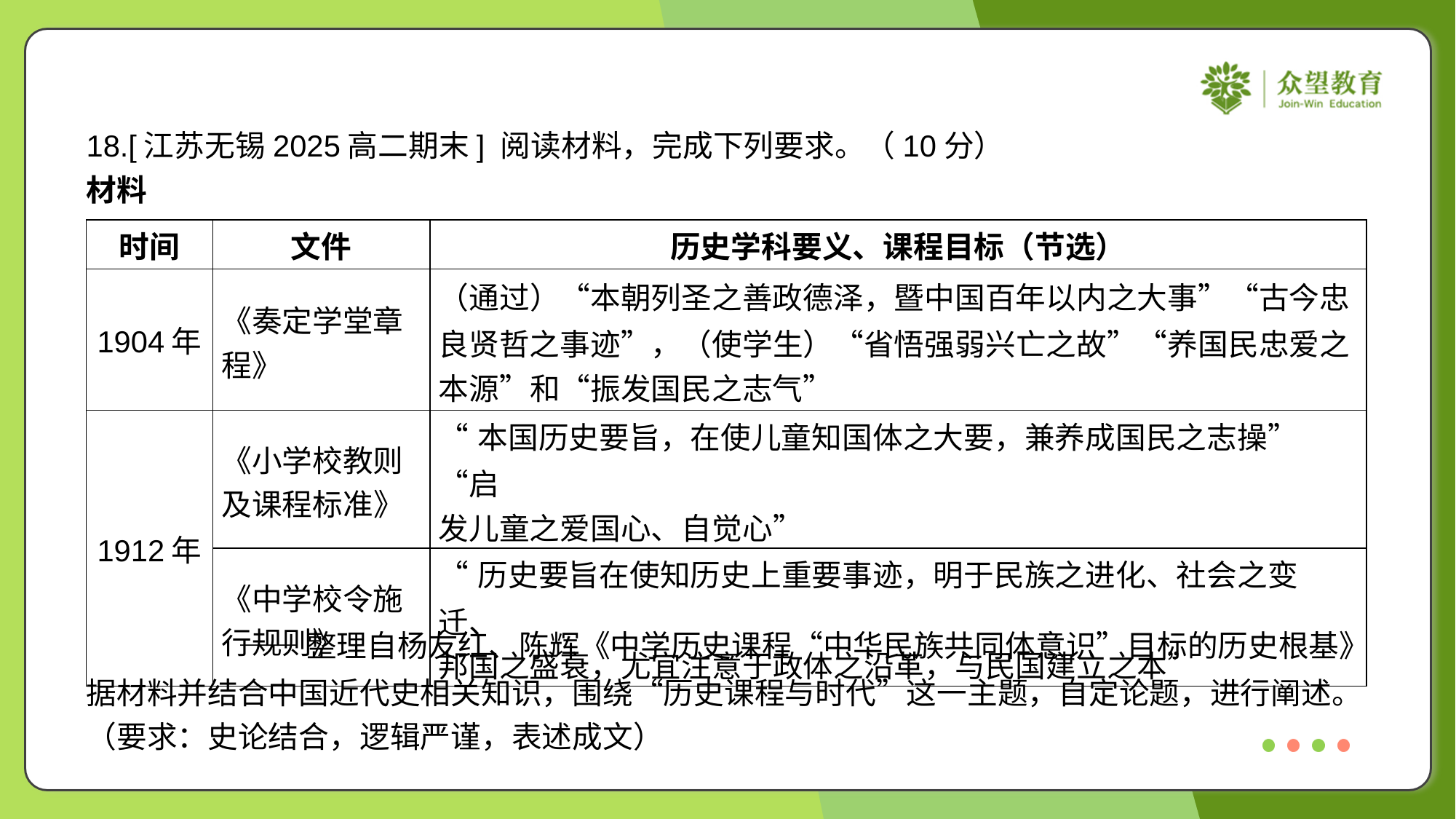

18.[江苏无锡2025高二期末] 阅读材料，完成下列要求。（10分）
材料
| 时间 | 文件 | 历史学科要义、课程目标（节选） |
| --- | --- | --- |
| 1904年 | 《奏定学堂章 程》 | （通过）“本朝列圣之善政德泽，暨中国百年以内之大事”“古今忠 良贤哲之事迹”，（使学生）“省悟强弱兴亡之故”“养国民忠爱之 本源”和“振发国民之志气” |
| 1912年 | 《小学校教则 及课程标准》 | “本国历史要旨，在使儿童知国体之大要，兼养成国民之志操”“启 发儿童之爱国心、自觉心” |
|  | 《中学校令施 行规则》 | “历史要旨在使知历史上重要事迹，明于民族之进化、社会之变迁、 邦国之盛衰，尤宜注意于政体之沿革，与民国建立之本” |
——整理自杨友红、陈辉《中学历史课程“中华民族共同体意识”目标的历史根基》
据材料并结合中国近代史相关知识，围绕“历史课程与时代”这一主题，自定论题，进行阐述。
（要求：史论结合，逻辑严谨，表述成文）